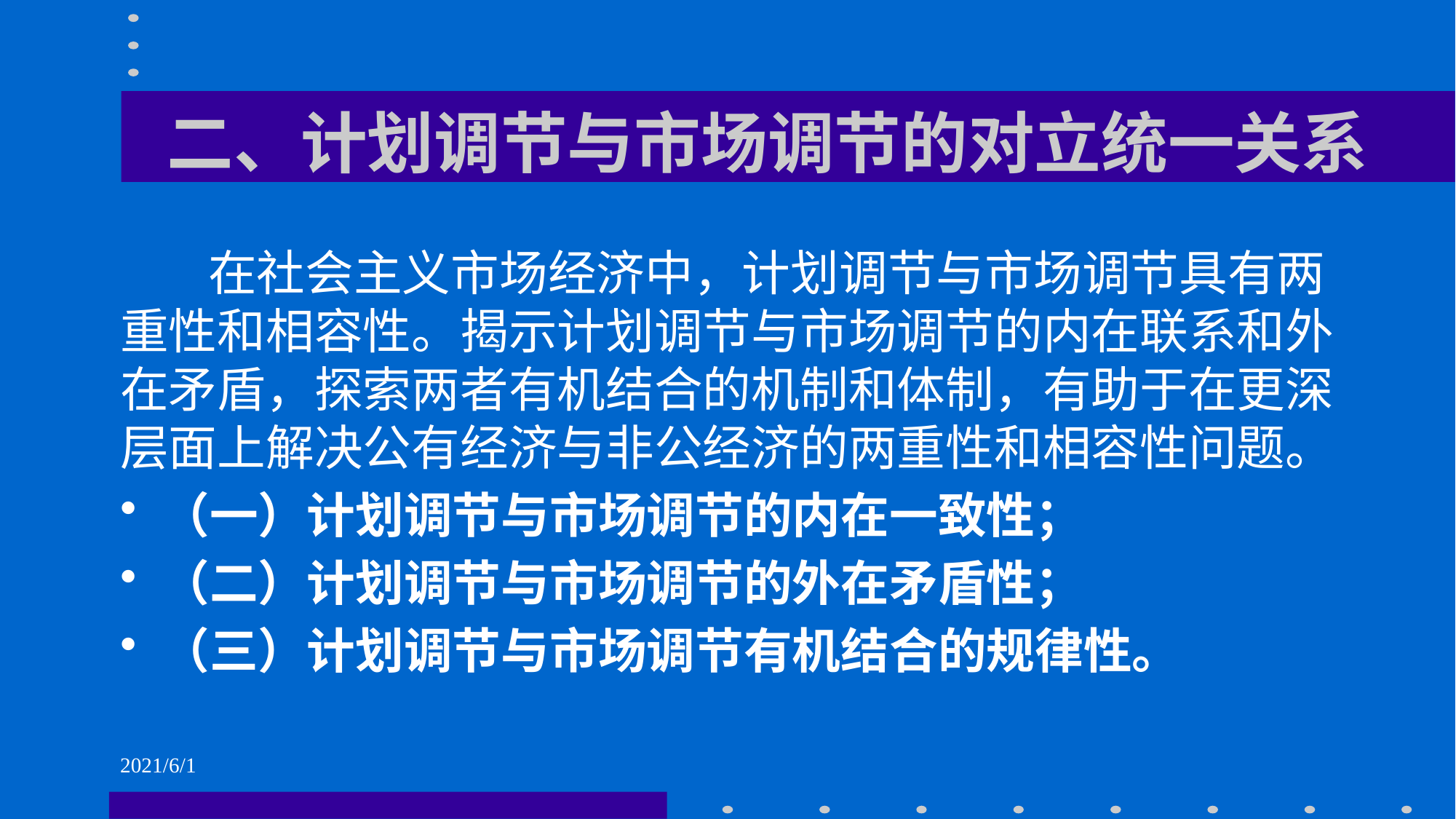

# 二、计划调节与市场调节的对立统一关系
       在社会主义市场经济中，计划调节与市场调节具有两重性和相容性。揭示计划调节与市场调节的内在联系和外在矛盾，探索两者有机结合的机制和体制，有助于在更深层面上解决公有经济与非公经济的两重性和相容性问题。
（一）计划调节与市场调节的内在一致性；
（二）计划调节与市场调节的外在矛盾性；
（三）计划调节与市场调节有机结合的规律性。
2021/6/1